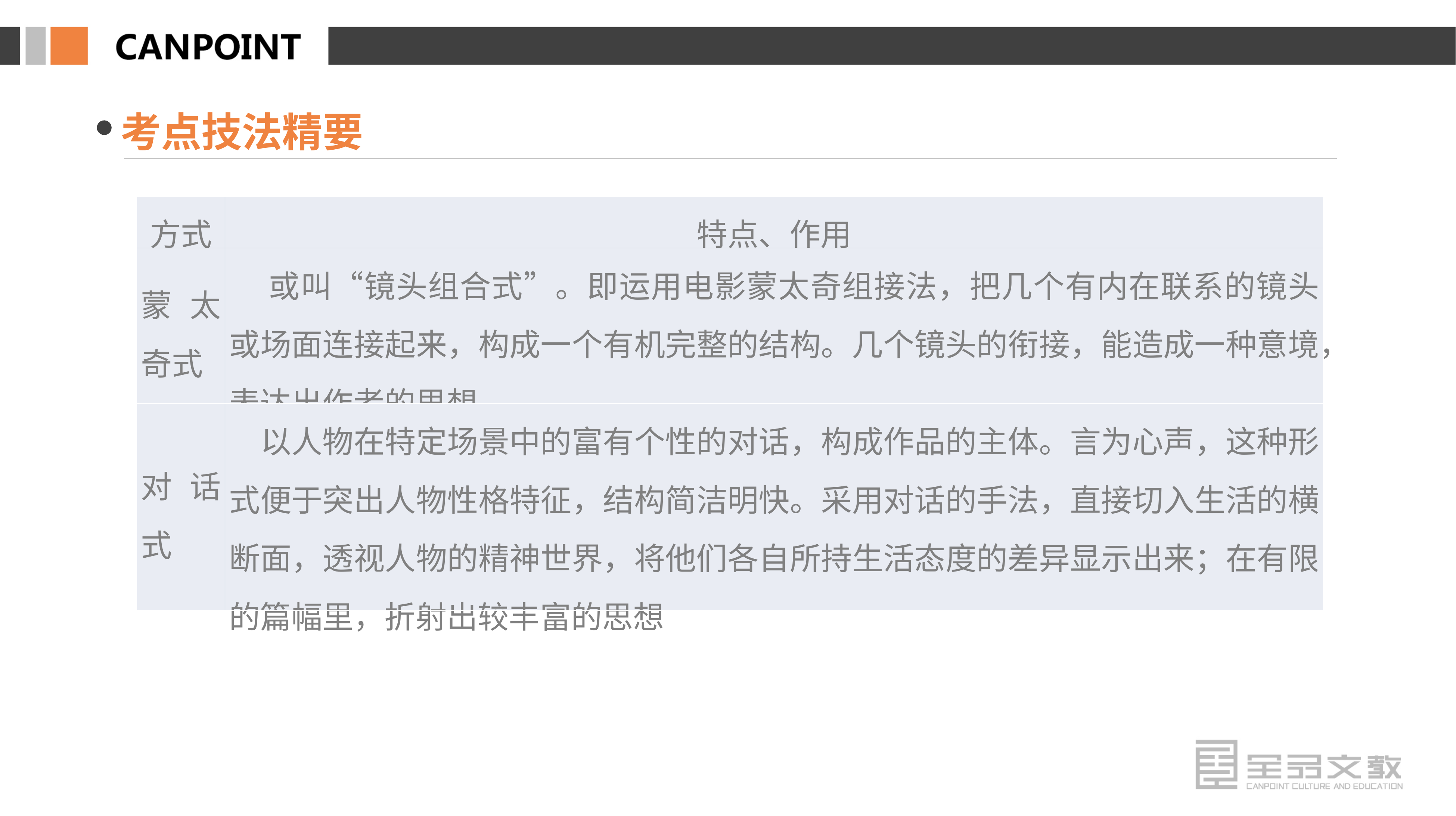

考点技法精要

| 方式 | 特点、作用 |
| --- | --- |
| 蒙太奇式 | 或叫“镜头组合式”。即运用电影蒙太奇组接法，把几个有内在联系的镜头或场面连接起来，构成一个有机完整的结构。几个镜头的衔接，能造成一种意境，表达出作者的思想 |
| 对话式 | 以人物在特定场景中的富有个性的对话，构成作品的主体。言为心声，这种形式便于突出人物性格特征，结构简洁明快。采用对话的手法，直接切入生活的横断面，透视人物的精神世界，将他们各自所持生活态度的差异显示出来；在有限的篇幅里，折射出较丰富的思想 |